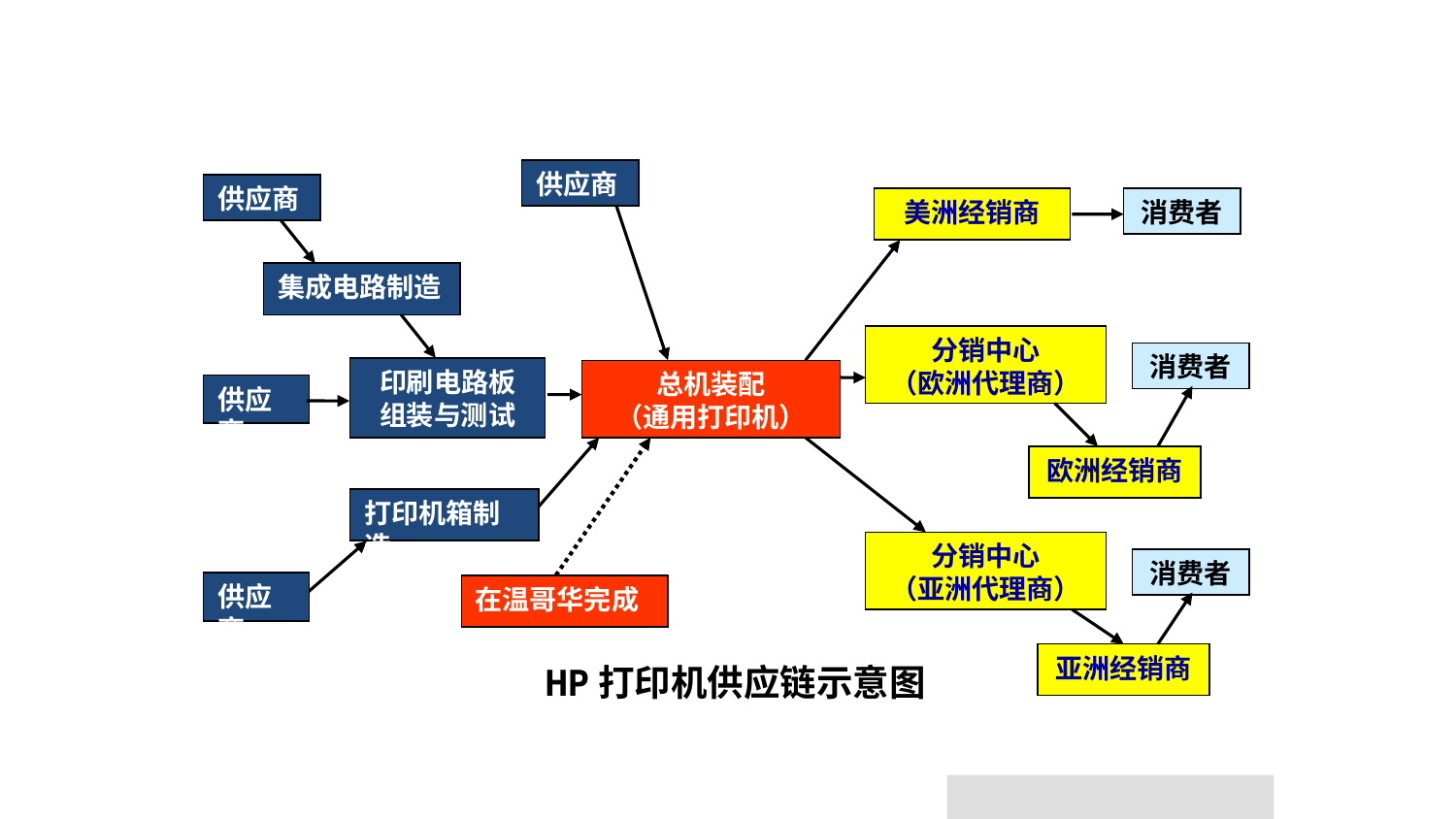

供应商
供应商
美洲经销商
消费者

集成电路制造

分销中心
（欧洲代理商）
消费者
印刷电路板
组装与测试
总机装配
（通用打印机）

供应商

欧洲经销商
打印机箱制造
分销中心
（亚洲代理商）

消费者
供应商
在温哥华完成

亚洲经销商
HP打印机供应链示意图